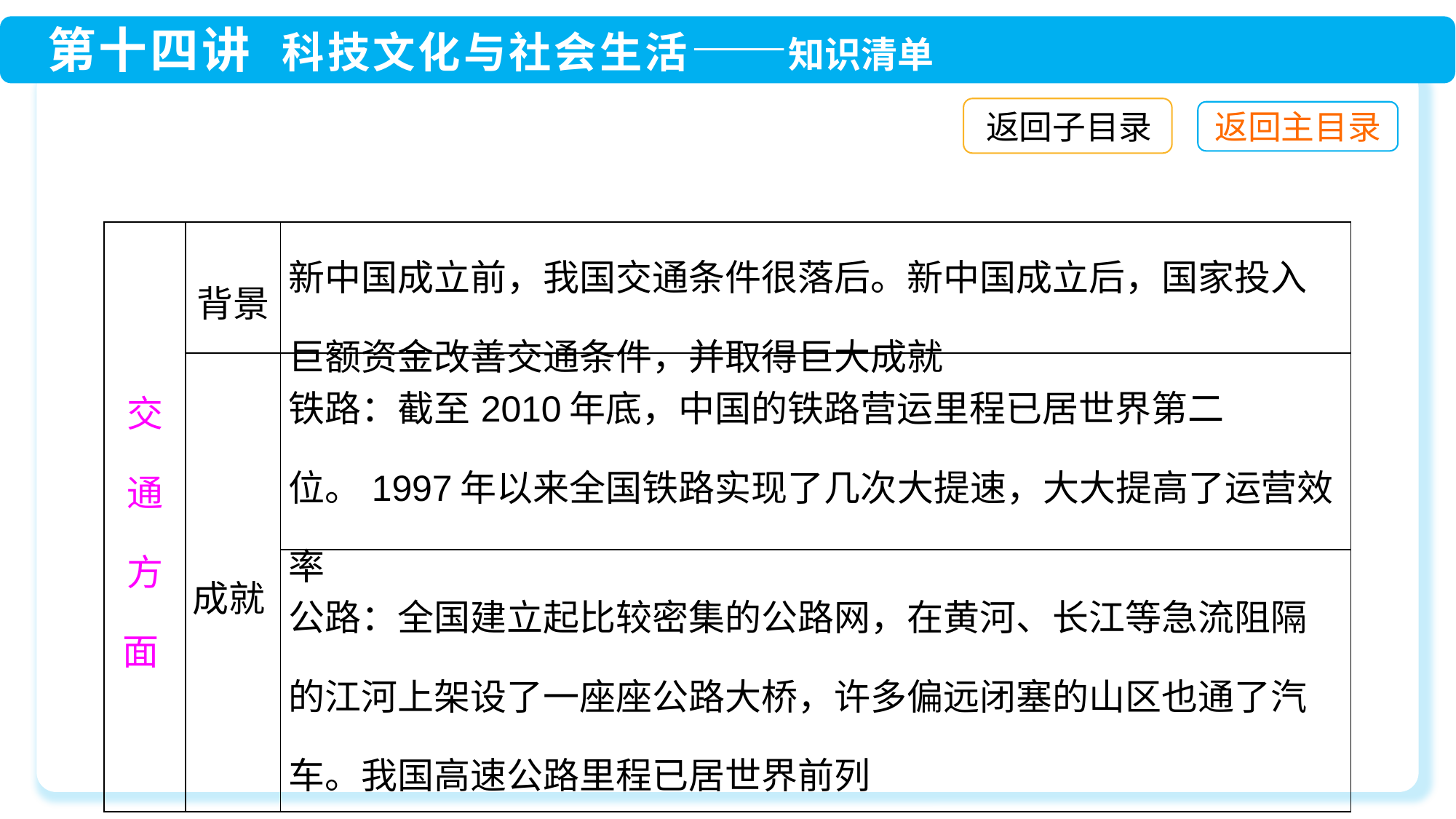

返回子目录
| 交 通 方 面 | 背景 | 新中国成立前，我国交通条件很落后。新中国成立后，国家投入巨额资金改善交通条件，并取得巨大成就 |
| --- | --- | --- |
|  | 成就 | 铁路：截至2010年底，中国的铁路营运里程已居世界第二位。1997年以来全国铁路实现了几次大提速，大大提高了运营效率 |
|  |  | 公路：全国建立起比较密集的公路网，在黄河、长江等急流阻隔的江河上架设了一座座公路大桥，许多偏远闭塞的山区也通了汽车。我国高速公路里程已居世界前列 |